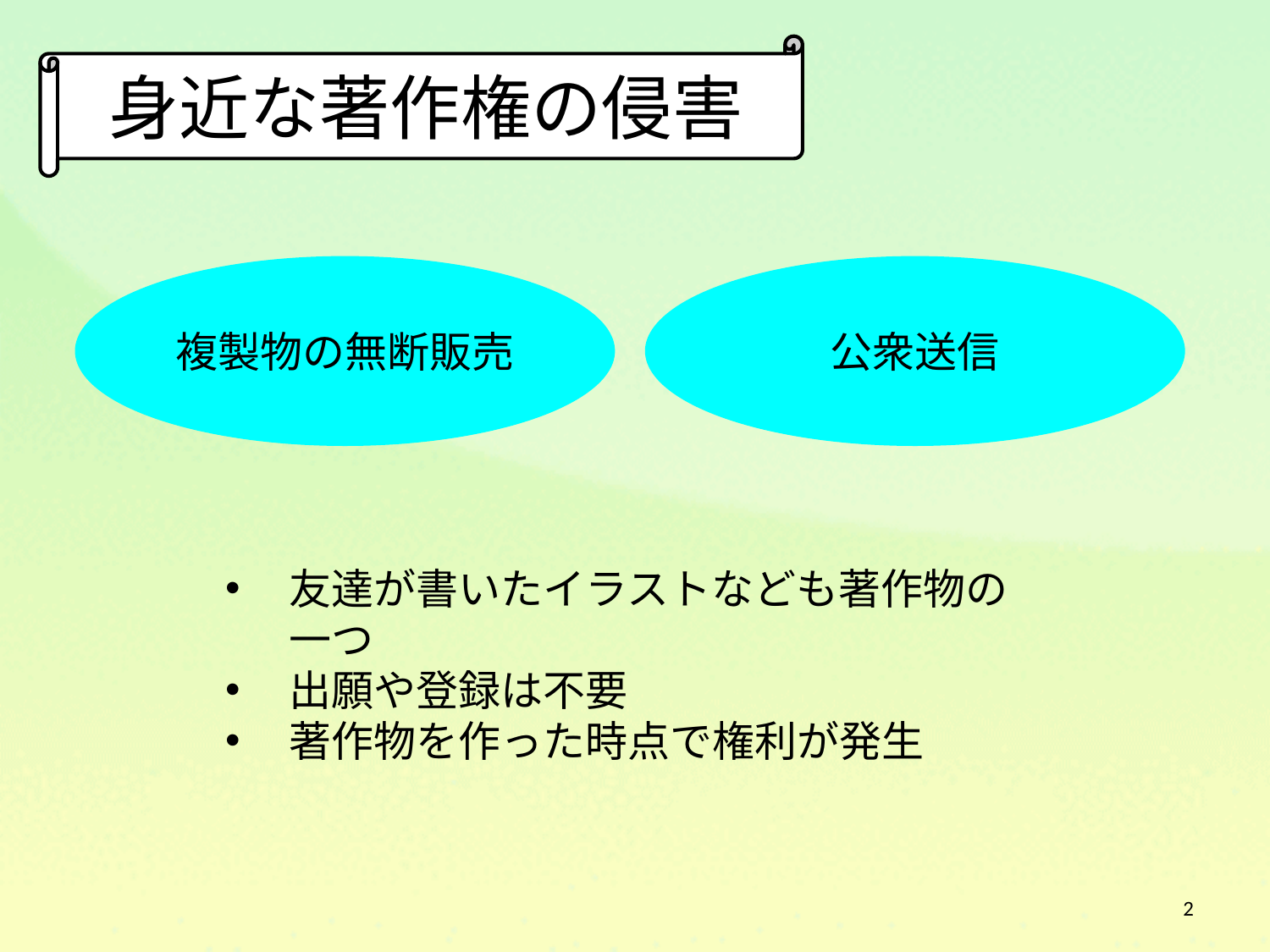

身近な著作権の侵害
複製物の無断販売
公衆送信
友達が書いたイラストなども著作物の一つ
出願や登録は不要
著作物を作った時点で権利が発生
2